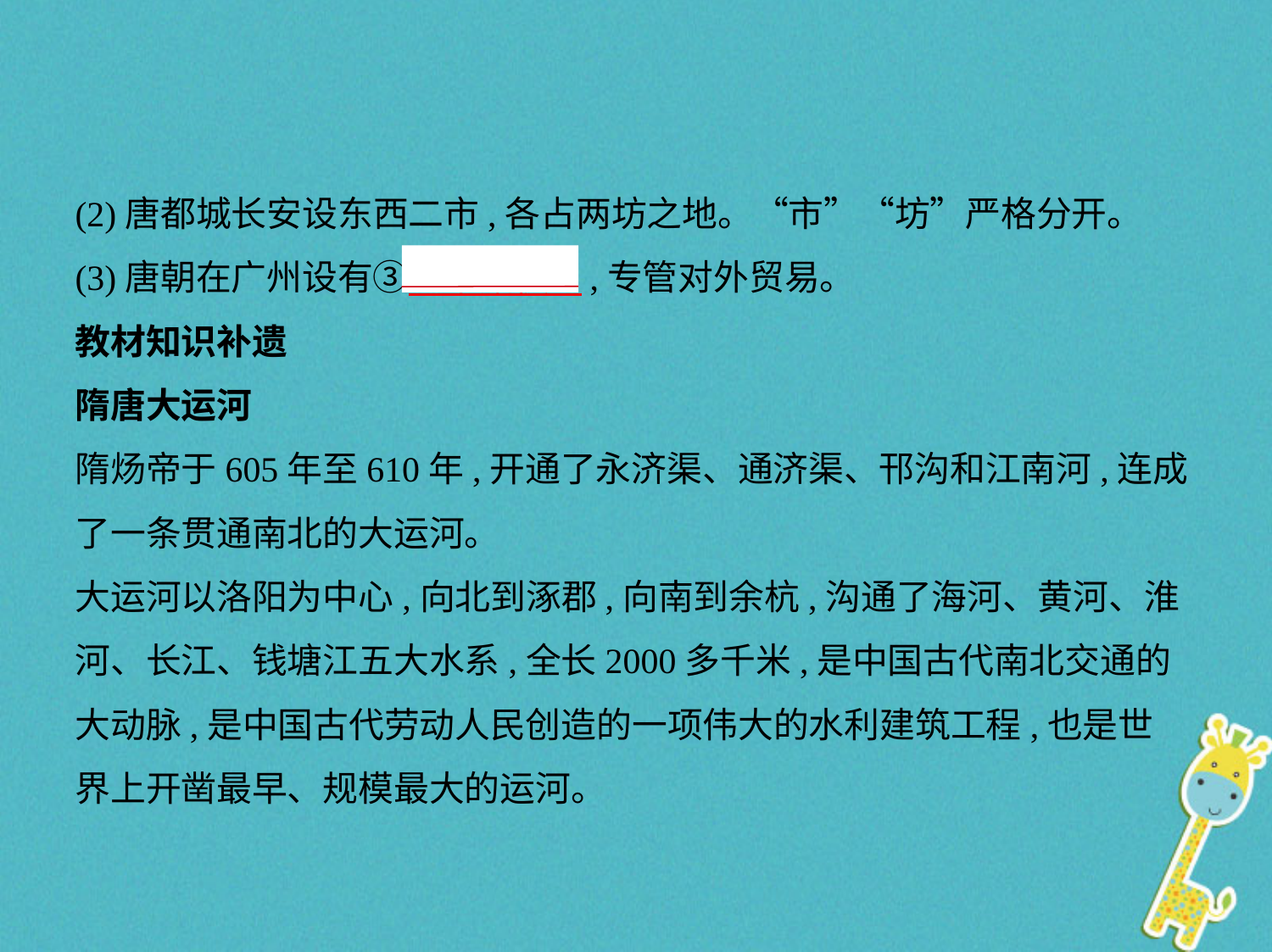

(2)唐都城长安设东西二市,各占两坊之地。“市”“坊”严格分开。
(3)唐朝在广州设有③　市舶使    ,专管对外贸易。
教材知识补遗
隋唐大运河
隋炀帝于605年至610年,开通了永济渠、通济渠、邗沟和江南河,连成
了一条贯通南北的大运河。
大运河以洛阳为中心,向北到涿郡,向南到余杭,沟通了海河、黄河、淮
河、长江、钱塘江五大水系,全长2000多千米,是中国古代南北交通的
大动脉,是中国古代劳动人民创造的一项伟大的水利建筑工程,也是世
界上开凿最早、规模最大的运河。